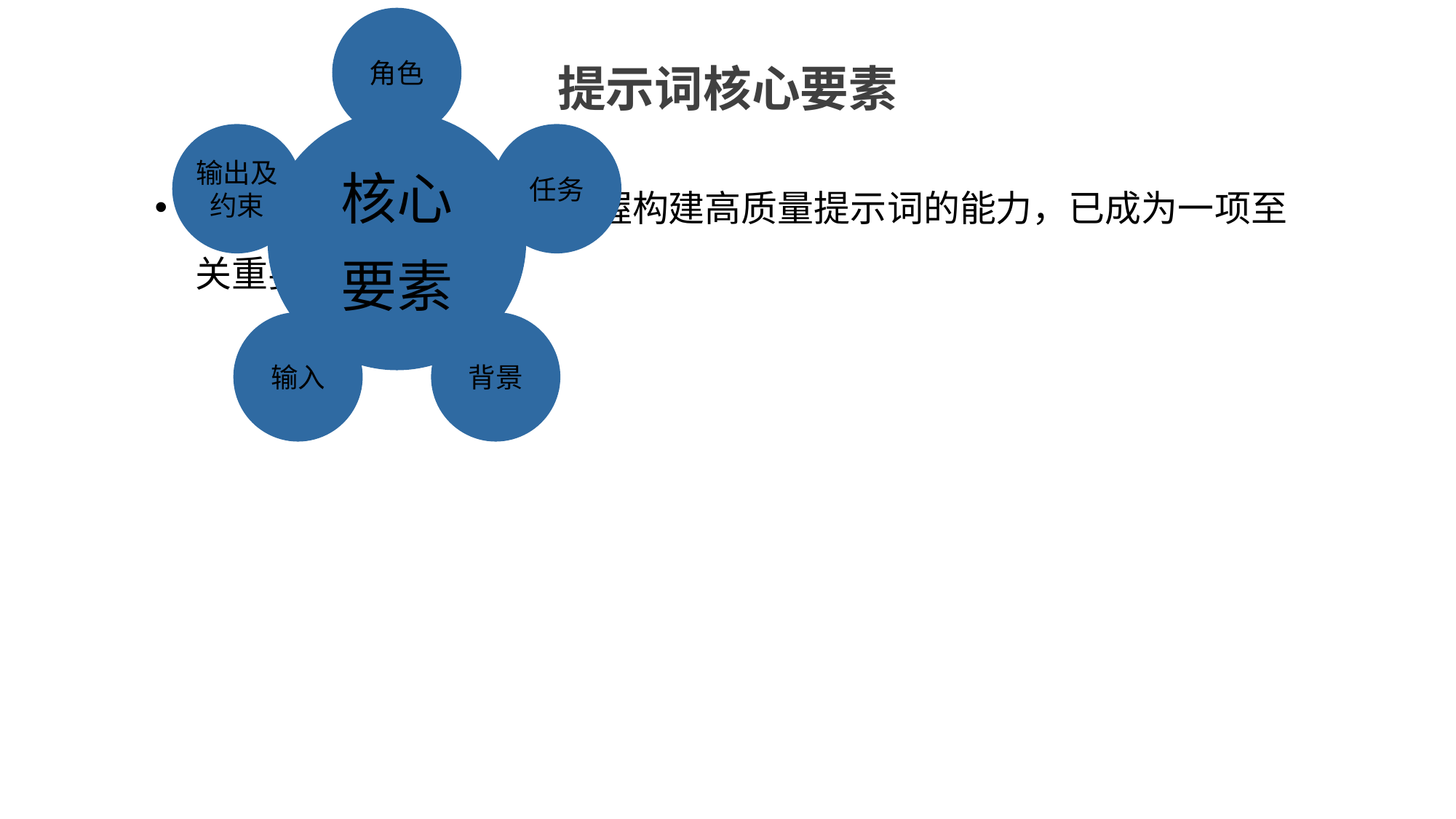

提示词核心要素
在与人工智能交互中，掌握构建高质量提示词的能力，已成为一项至关重要的技能。
核心
要素
角色
任务
背景
输入
输出及约束